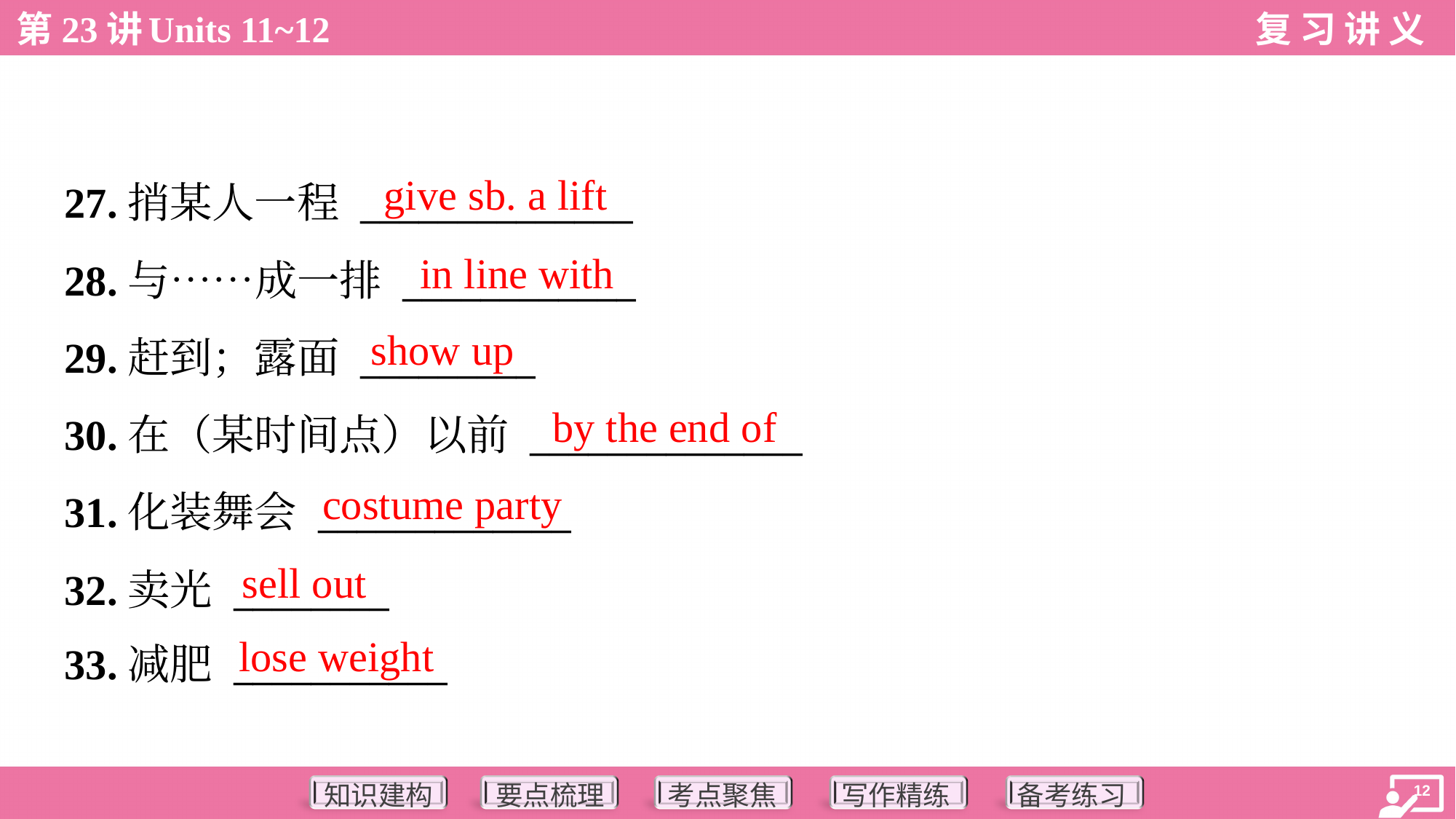

give sb. a lift
27.捎某人一程 ______________
28.与……成一排 ____________
29.赶到；露面 _________
30.在（某时间点）以前 ______________
31.化装舞会 _____________
32.卖光 ________
33.减肥 ___________
in line with
show up
by the end of
costume party
sell out
lose weight